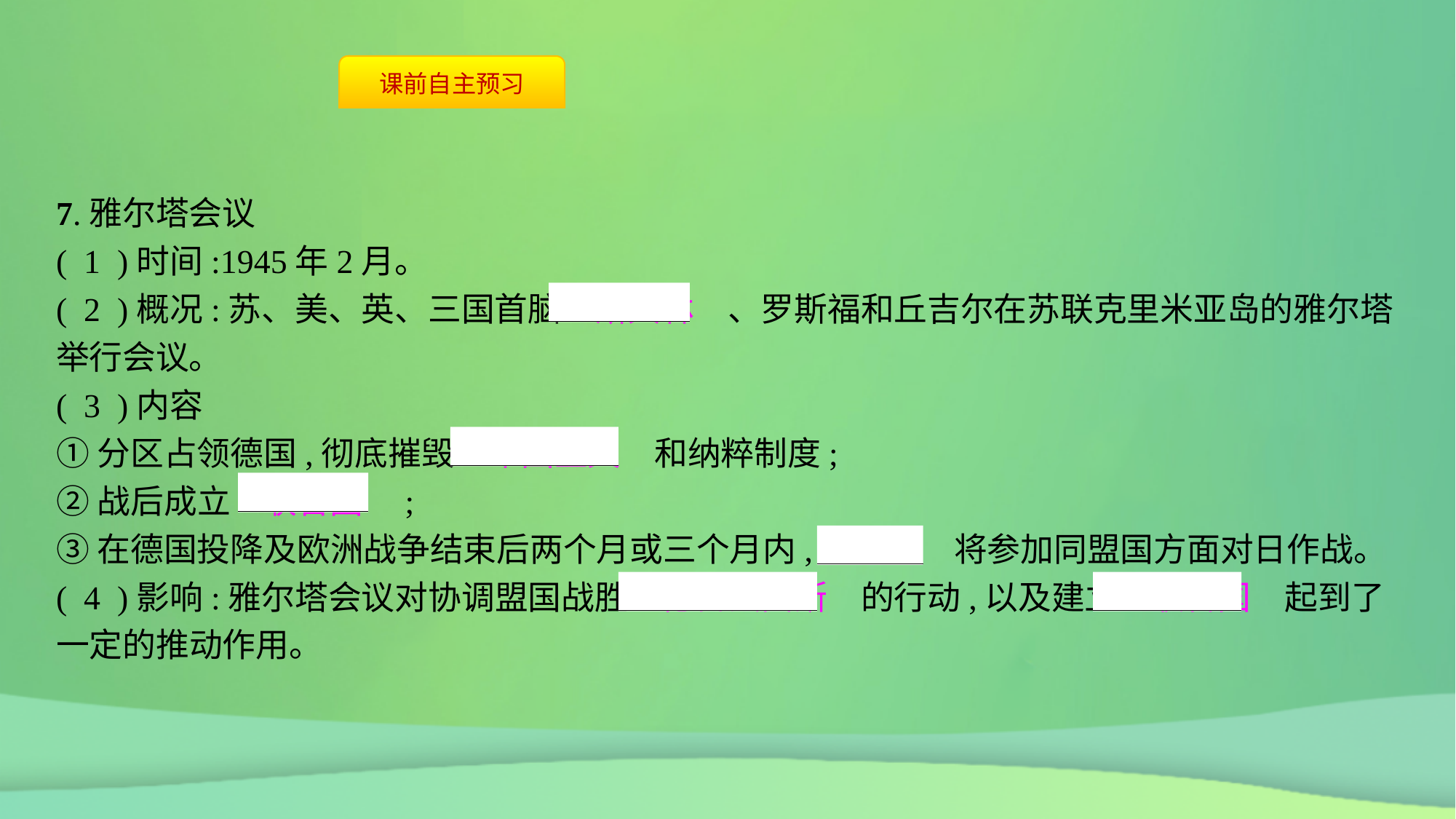

7.雅尔塔会议
(  1  )时间:1945年2月。
(  2  )概况:苏、美、英、三国首脑　斯大林　、罗斯福和丘吉尔在苏联克里米亚岛的雅尔塔举行会议。
(  3  )内容
①分区占领德国,彻底摧毁　军国主义　和纳粹制度;
②战后成立　联合国　;
③在德国投降及欧洲战争结束后两个月或三个月内,　苏联　将参加同盟国方面对日作战。
(  4  )影响:雅尔塔会议对协调盟国战胜　德日法西斯　的行动,以及建立　联合国　起到了一定的推动作用。